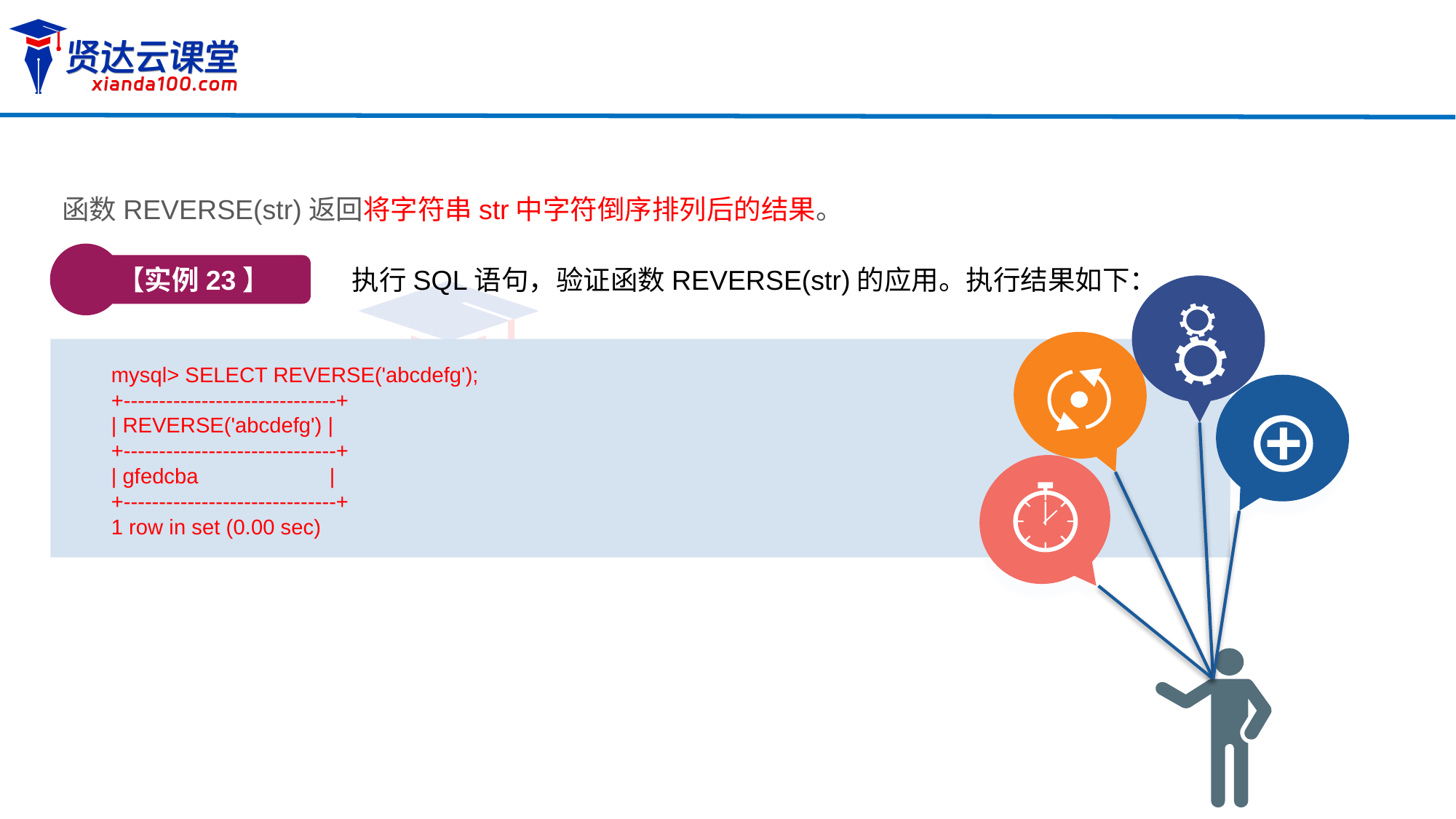

函数REVERSE(str)返回将字符串str中字符倒序排列后的结果。

【实例23】
执行SQL语句，验证函数REVERSE(str)的应用。执行结果如下：

mysql> SELECT REVERSE('abcdefg');
+------------------------------+
| REVERSE('abcdefg') |
+------------------------------+
| gfedcba           	|
+------------------------------+
1 row in set (0.00 sec)